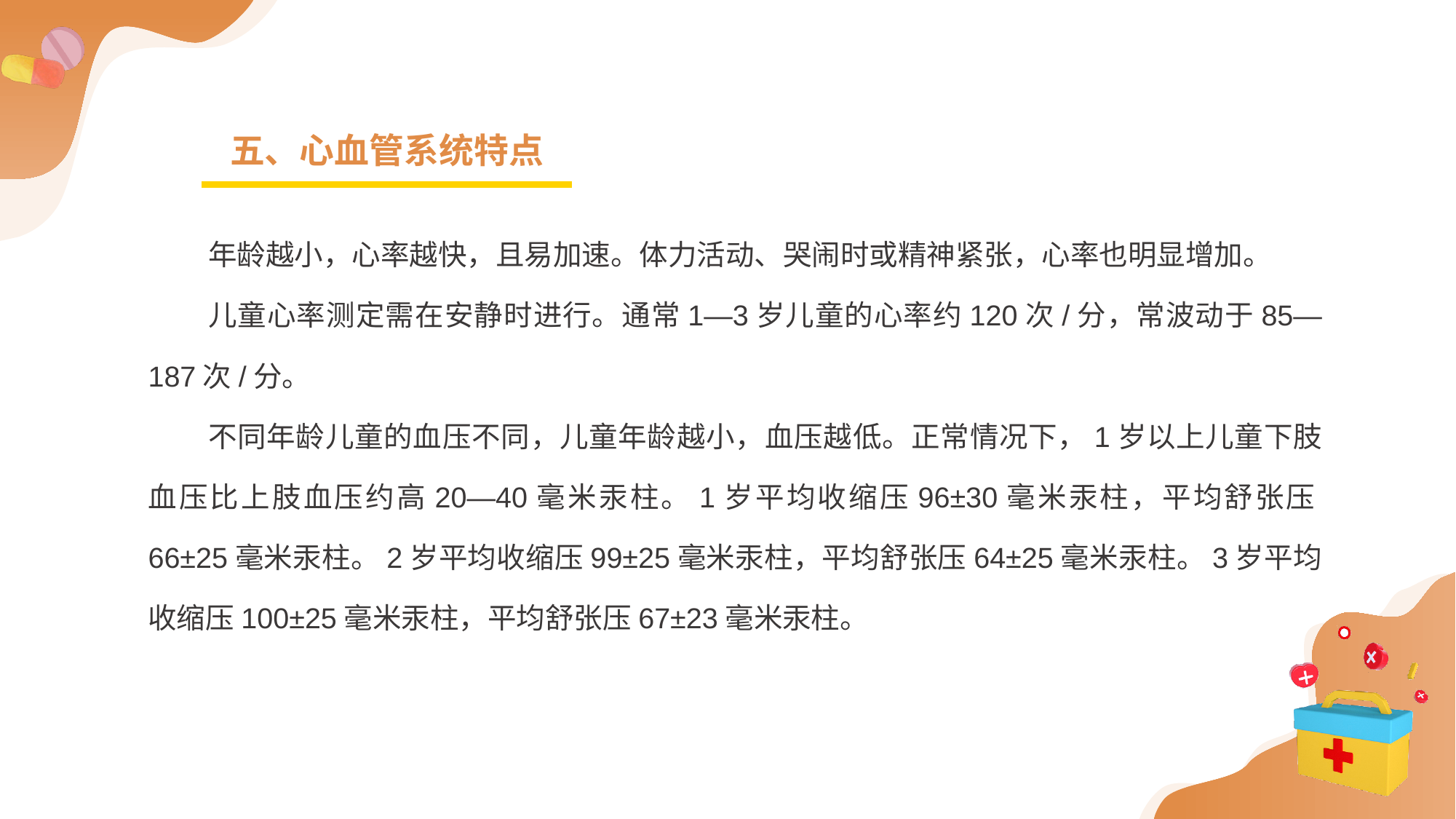

五、心血管系统特点
年龄越小，心率越快，且易加速。体力活动、哭闹时或精神紧张，心率也明显增加。
儿童心率测定需在安静时进行。通常1—3岁儿童的心率约120次/分，常波动于85—187次/分。
不同年龄儿童的血压不同，儿童年龄越小，血压越低。正常情况下，1岁以上儿童下肢血压比上肢血压约高20—40毫米汞柱。1岁平均收缩压96±30毫米汞柱，平均舒张压66±25毫米汞柱。2岁平均收缩压99±25毫米汞柱，平均舒张压64±25毫米汞柱。3岁平均收缩压100±25毫米汞柱，平均舒张压67±23毫米汞柱。